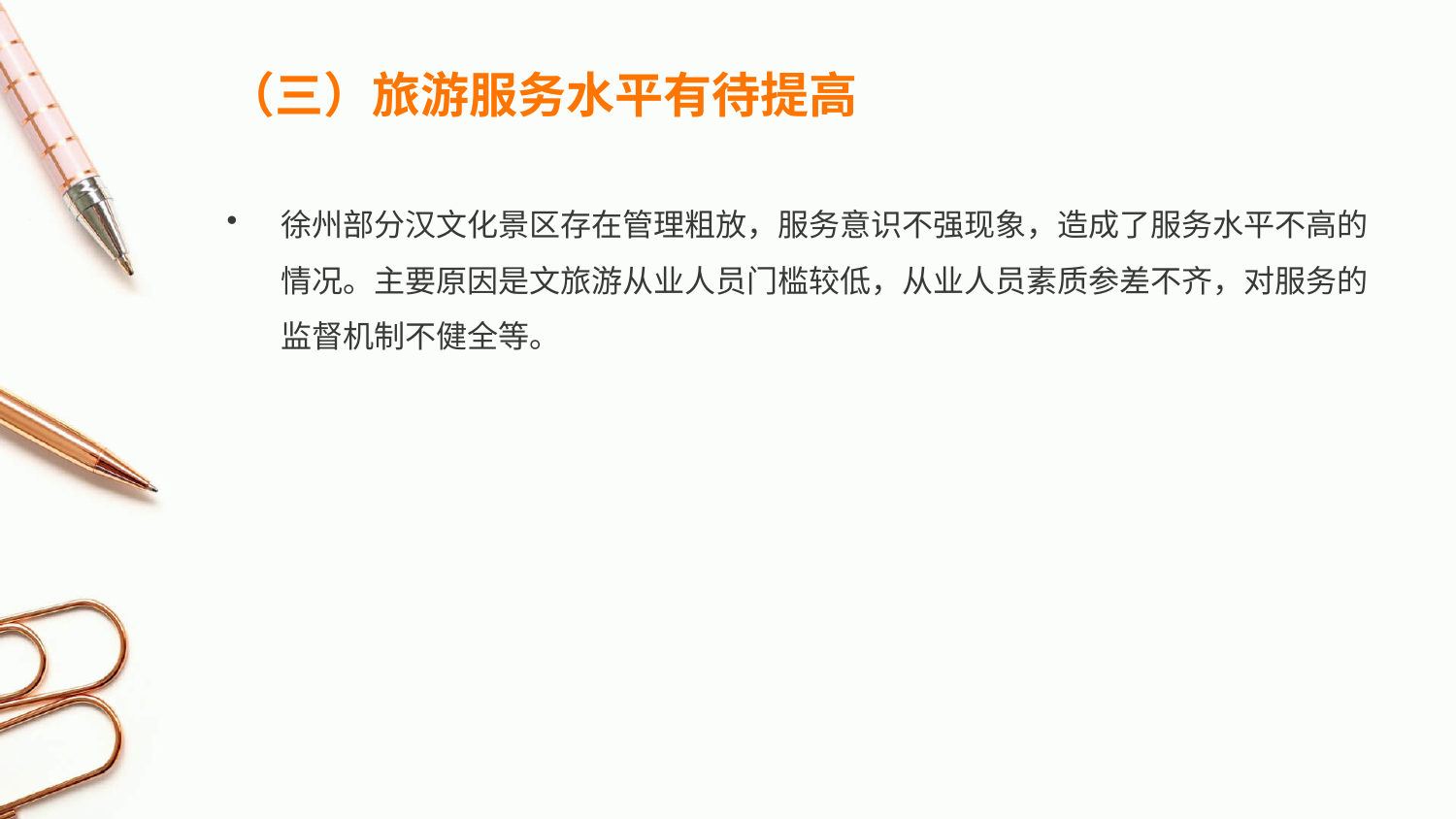

（三）旅游服务水平有待提高
徐州部分汉文化景区存在管理粗放，服务意识不强现象，造成了服务水平不高的情况。主要原因是文旅游从业人员门槛较低，从业人员素质参差不齐，对服务的监督机制不健全等。